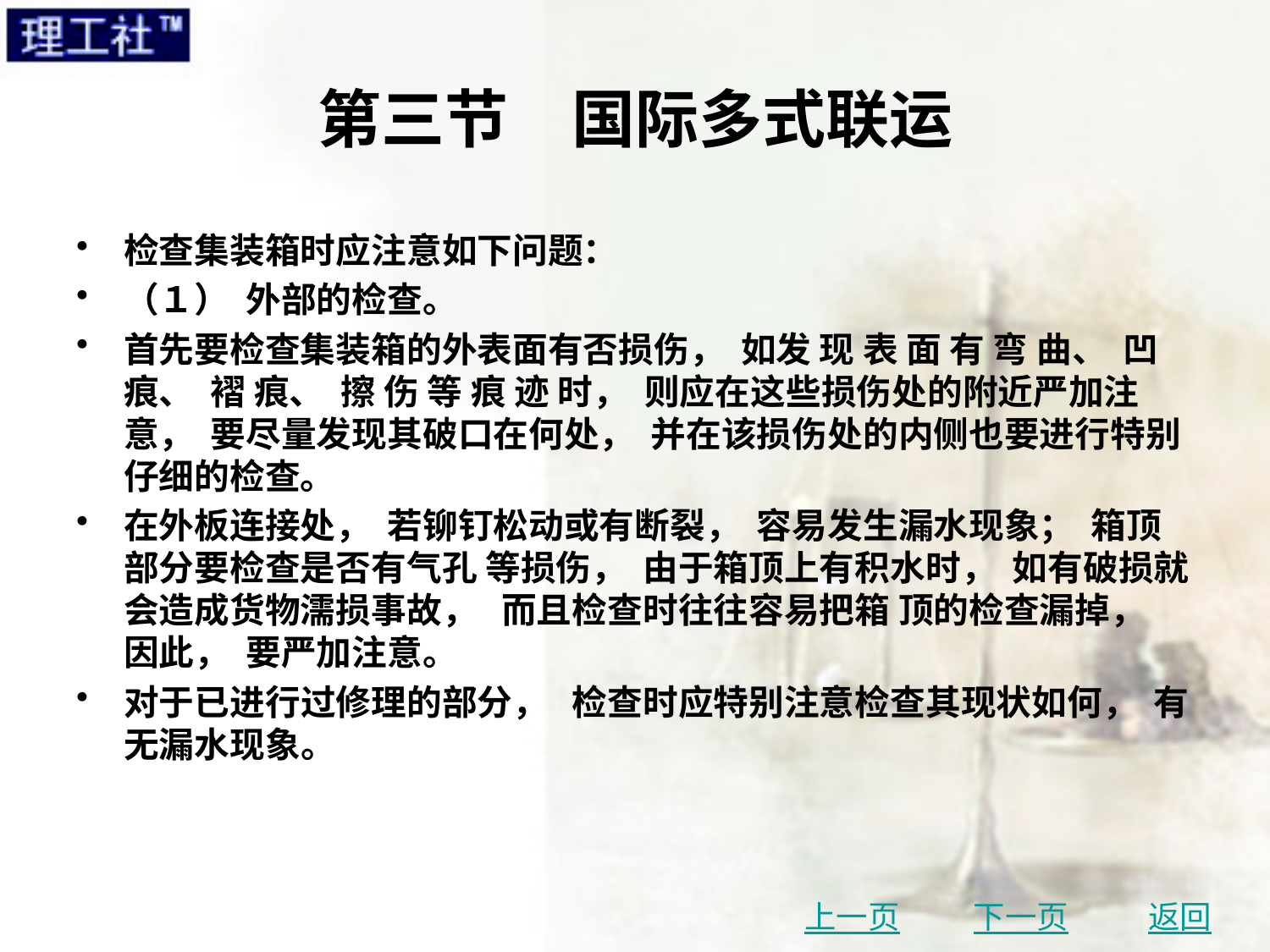

# 第三节　国际多式联运
检查集装箱时应注意如下问题：
（１）  外部的检查。
首先要检查集装箱的外表面有否损伤，  如发 现 表 面 有 弯 曲、  凹 痕、  褶 痕、  擦 伤 等 痕 迹 时，  则应在这些损伤处的附近严加注意，  要尽量发现其破口在何处，  并在该损伤处的内侧也要进行特别仔细的检查。
在外板连接处，  若铆钉松动或有断裂，  容易发生漏水现象；  箱顶部分要检查是否有气孔 等损伤，  由于箱顶上有积水时，  如有破损就会造成货物濡损事故，   而且检查时往往容易把箱 顶的检查漏掉，  因此，  要严加注意。
对于已进行过修理的部分，   检查时应特别注意检查其现状如何，  有无漏水现象。

上一页
下一页
返回